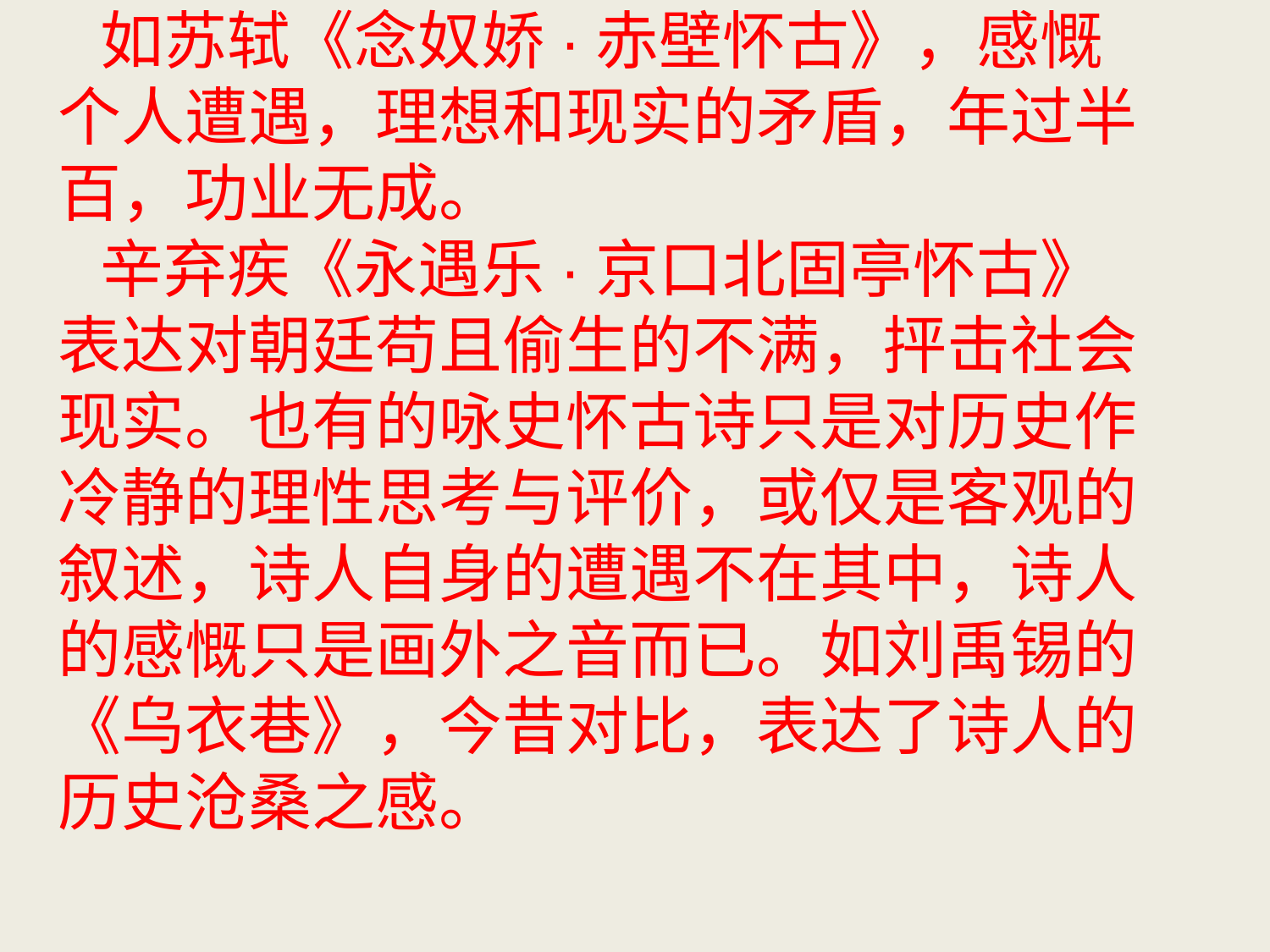

如苏轼《念奴娇·赤壁怀古》，感慨个人遭遇，理想和现实的矛盾，年过半百，功业无成。
辛弃疾《永遇乐·京口北固亭怀古》表达对朝廷苟且偷生的不满，抨击社会现实。也有的咏史怀古诗只是对历史作冷静的理性思考与评价，或仅是客观的叙述，诗人自身的遭遇不在其中，诗人的感慨只是画外之音而已。如刘禹锡的《乌衣巷》，今昔对比，表达了诗人的历史沧桑之感。